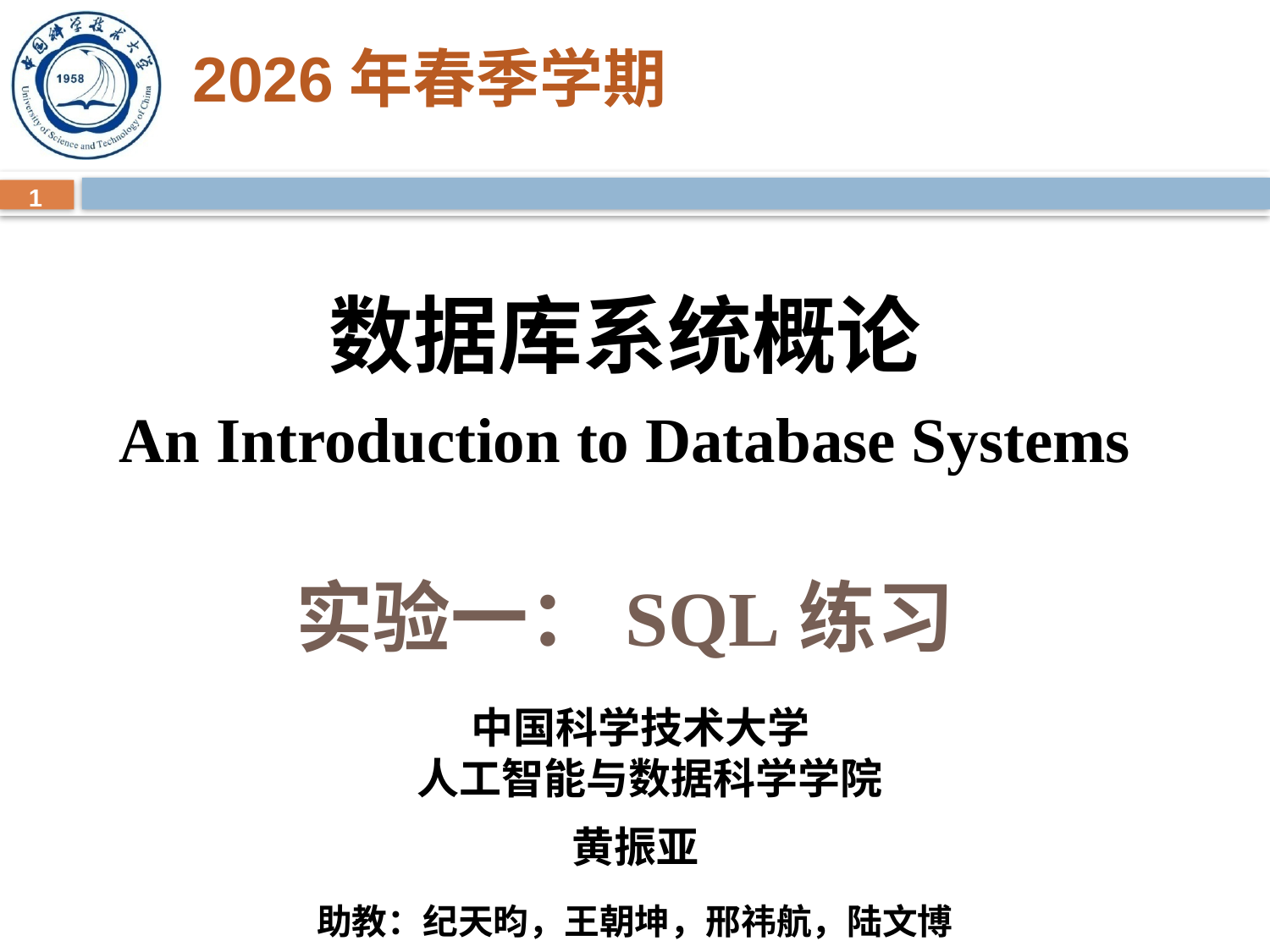

# 2026年春季学期
1
数据库系统概论
An Introduction to Database Systems

实验一：SQL练习
中国科学技术大学
人工智能与数据科学学院
黄振亚
助教：纪天昀，王朝坤，邢祎航，陆文博